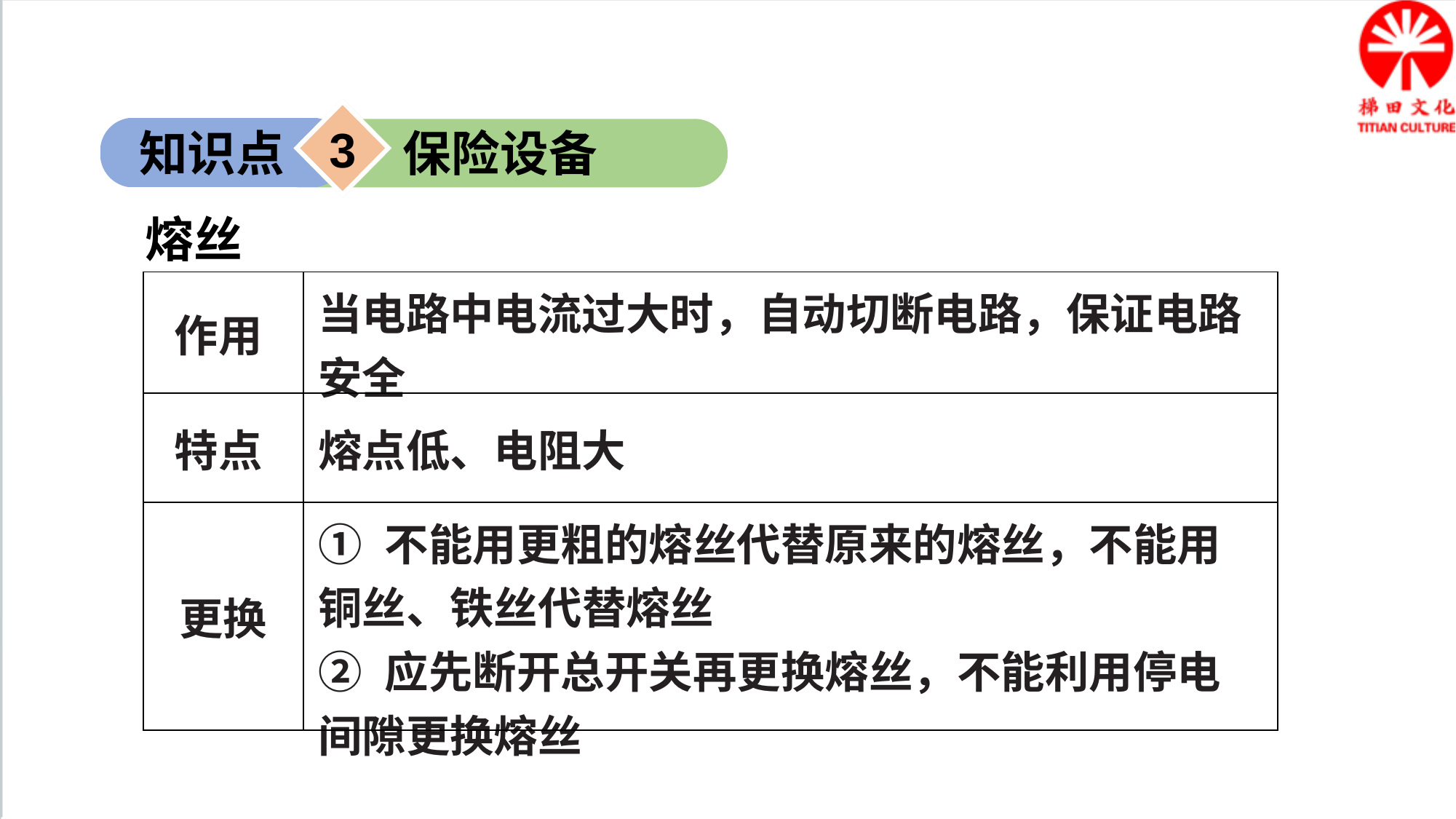

3
知识点
保险设备

熔丝
| 作用 | 当电路中电流过大时，自动切断电路，保证电路安全 |
| --- | --- |
| 特点 | 熔点低、电阻大 |
| 更换 | ① 不能用更粗的熔丝代替原来的熔丝，不能用铜丝、铁丝代替熔丝 ② 应先断开总开关再更换熔丝，不能利用停电间隙更换熔丝 |